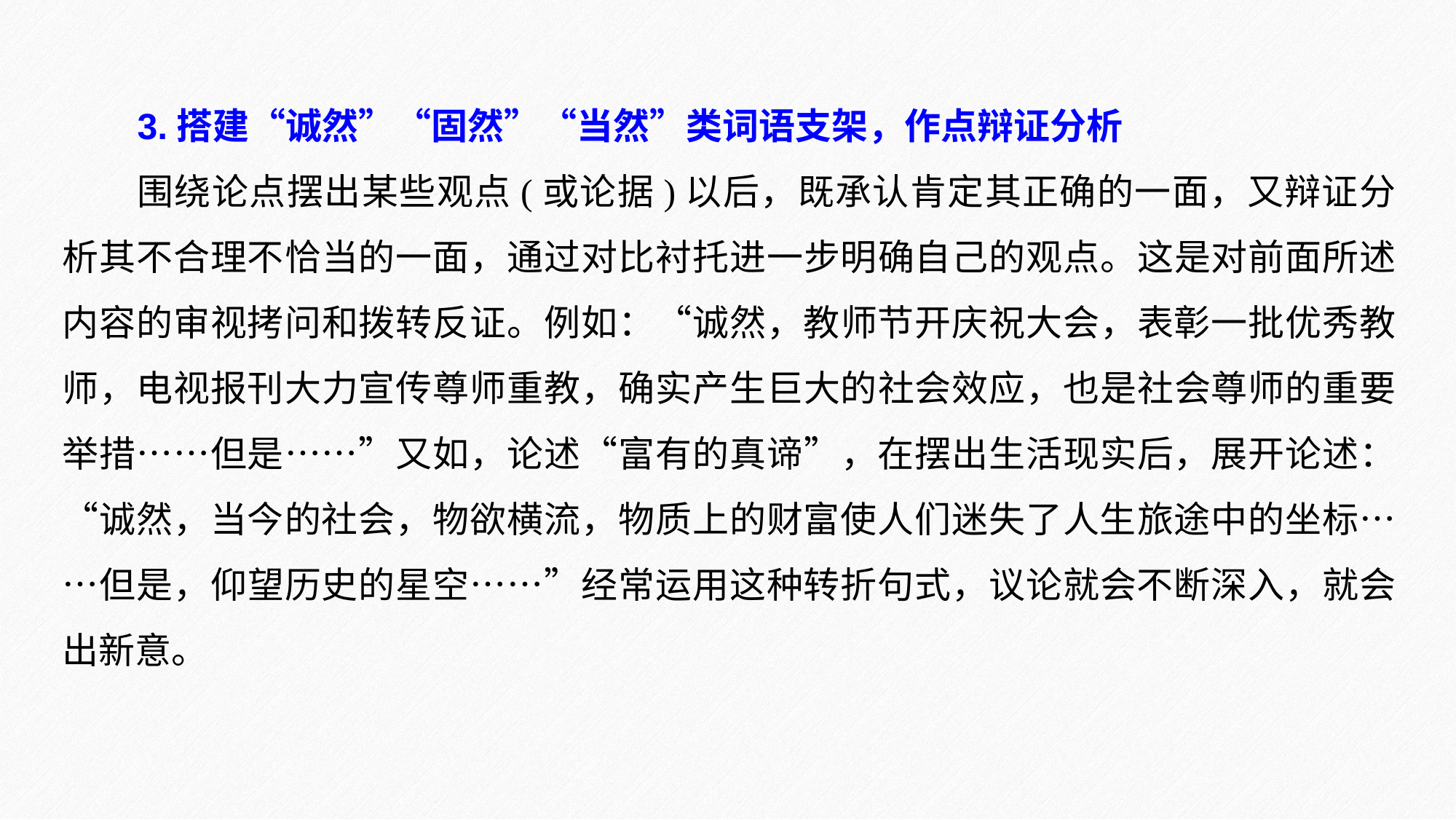

3.搭建“诚然”“固然”“当然”类词语支架，作点辩证分析
围绕论点摆出某些观点(或论据)以后，既承认肯定其正确的一面，又辩证分析其不合理不恰当的一面，通过对比衬托进一步明确自己的观点。这是对前面所述内容的审视拷问和拨转反证。例如：“诚然，教师节开庆祝大会，表彰一批优秀教师，电视报刊大力宣传尊师重教，确实产生巨大的社会效应，也是社会尊师的重要举措……但是……”又如，论述“富有的真谛”，在摆出生活现实后，展开论述：“诚然，当今的社会，物欲横流，物质上的财富使人们迷失了人生旅途中的坐标……但是，仰望历史的星空……”经常运用这种转折句式，议论就会不断深入，就会出新意。